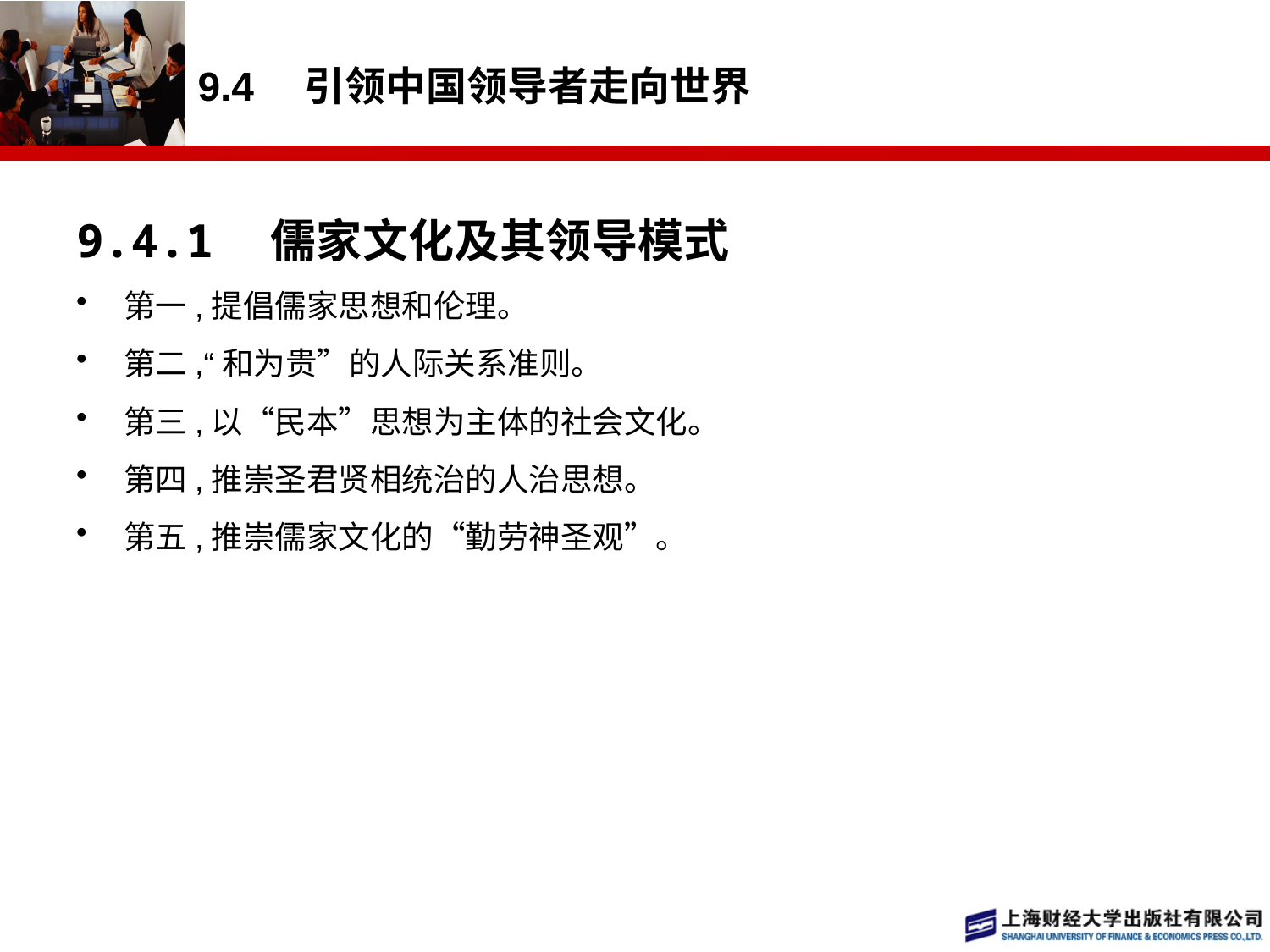

# 9.4　引领中国领导者走向世界
9.4.1　儒家文化及其领导模式
第一,提倡儒家思想和伦理。
第二,“和为贵”的人际关系准则。
第三,以“民本”思想为主体的社会文化。
第四,推崇圣君贤相统治的人治思想。
第五,推崇儒家文化的“勤劳神圣观”。